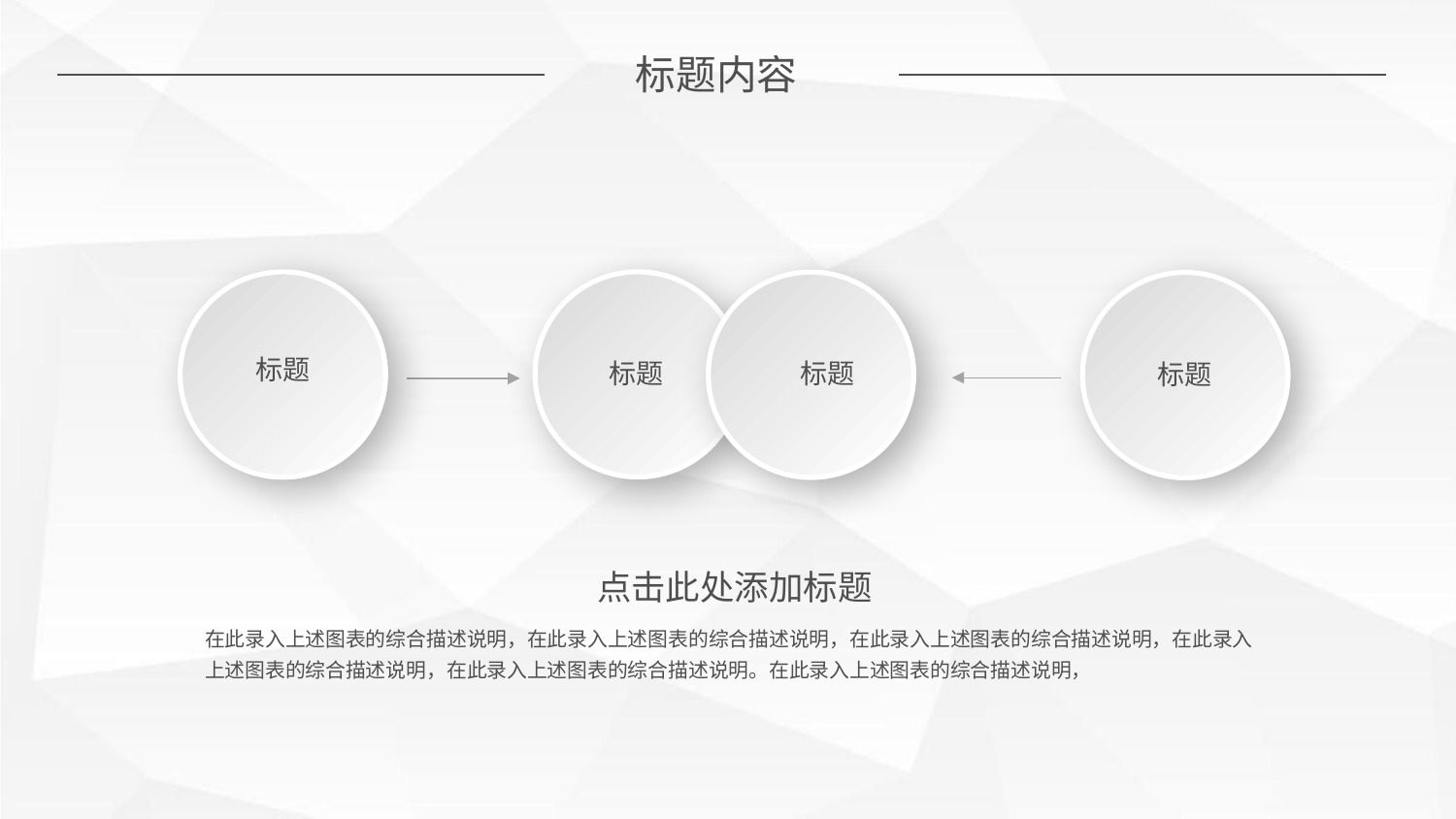

标题内容

标题
标题
标题
标题
点击此处添加标题
在此录入上述图表的综合描述说明，在此录入上述图表的综合描述说明，在此录入上述图表的综合描述说明，在此录入上述图表的综合描述说明，在此录入上述图表的综合描述说明。在此录入上述图表的综合描述说明，